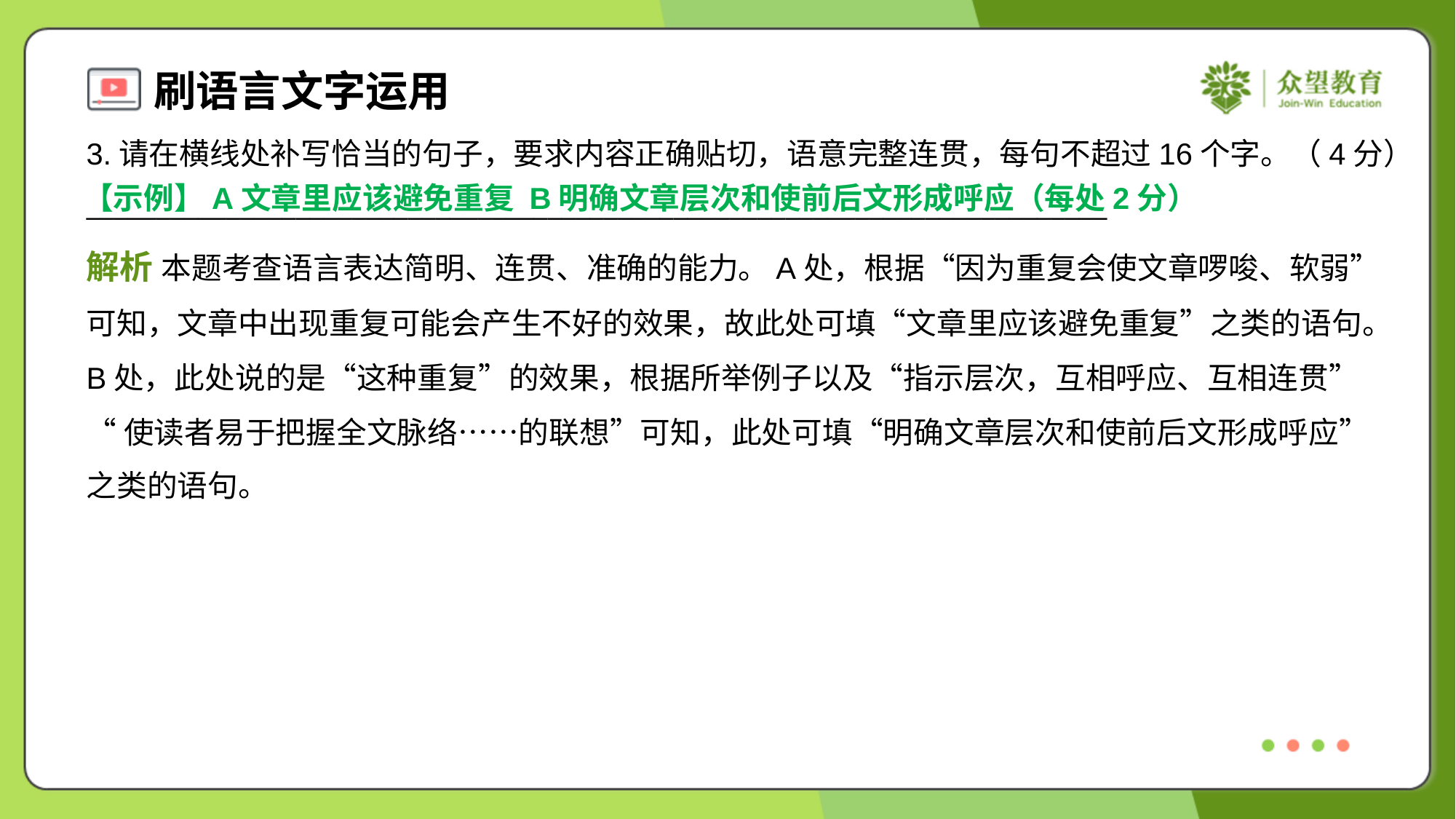

3.请在横线处补写恰当的句子，要求内容正确贴切，语意完整连贯，每句不超过16个字。（4分）
_________________________________________________________________________
【示例】A文章里应该避免重复 B明确文章层次和使前后文形成呼应（每处2分）
解析 本题考查语言表达简明、连贯、准确的能力。A处，根据“因为重复会使文章啰唆、软弱”
可知，文章中出现重复可能会产生不好的效果，故此处可填“文章里应该避免重复”之类的语句。
B处，此处说的是“这种重复”的效果，根据所举例子以及“指示层次，互相呼应、互相连贯”
“使读者易于把握全文脉络……的联想”可知，此处可填“明确文章层次和使前后文形成呼应”
之类的语句。